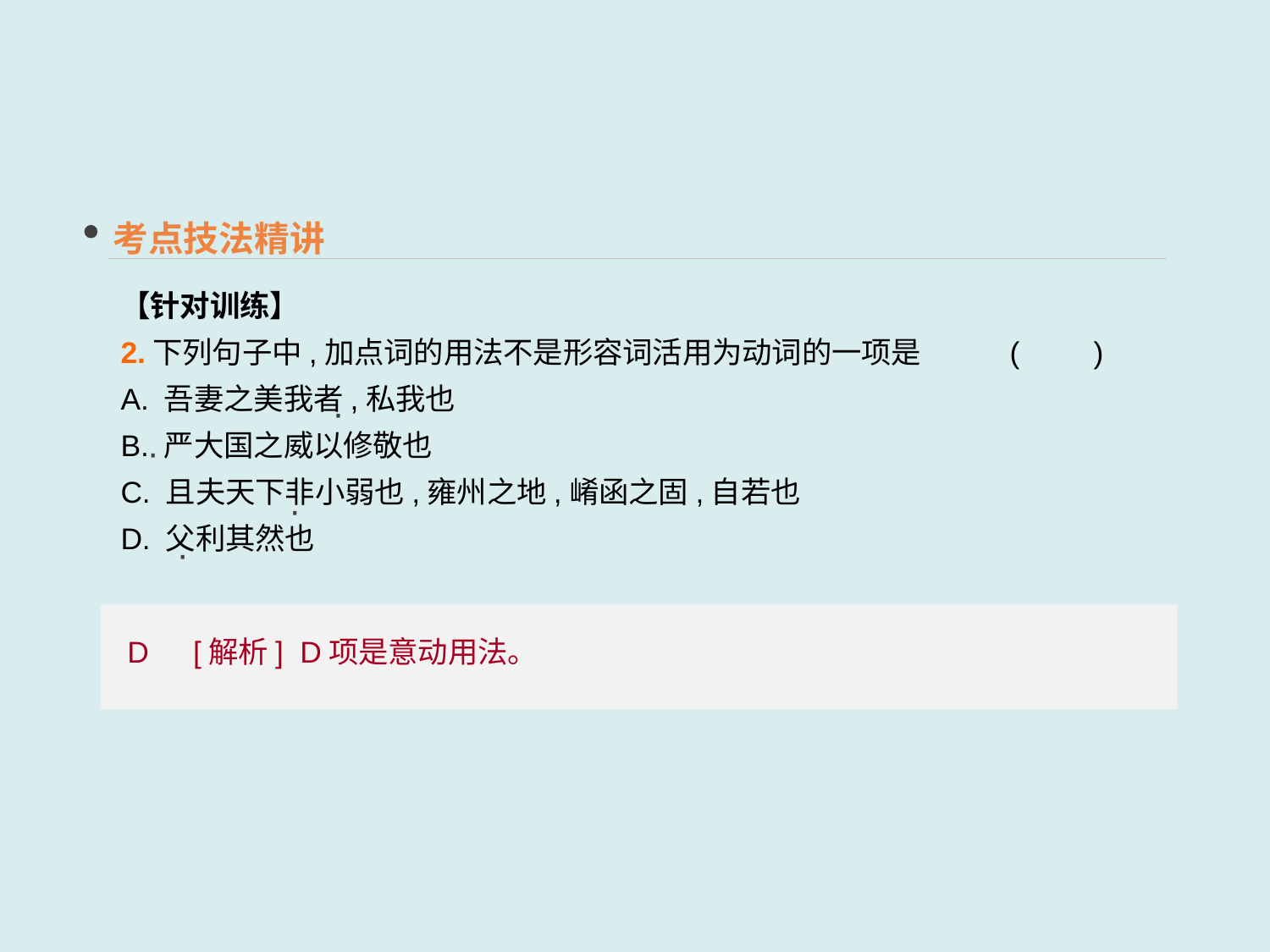

考点技法精讲

【针对训练】
2.下列句子中,加点词的用法不是形容词活用为动词的一项是	(　　)
A. 吾妻之美我者,私我也
B. 严大国之威以修敬也
C. 且夫天下非小弱也,雍州之地,崤函之固,自若也
D. 父利其然也
 ·
 ·
 ·
 ·

 D　[解析]  D项是意动用法。